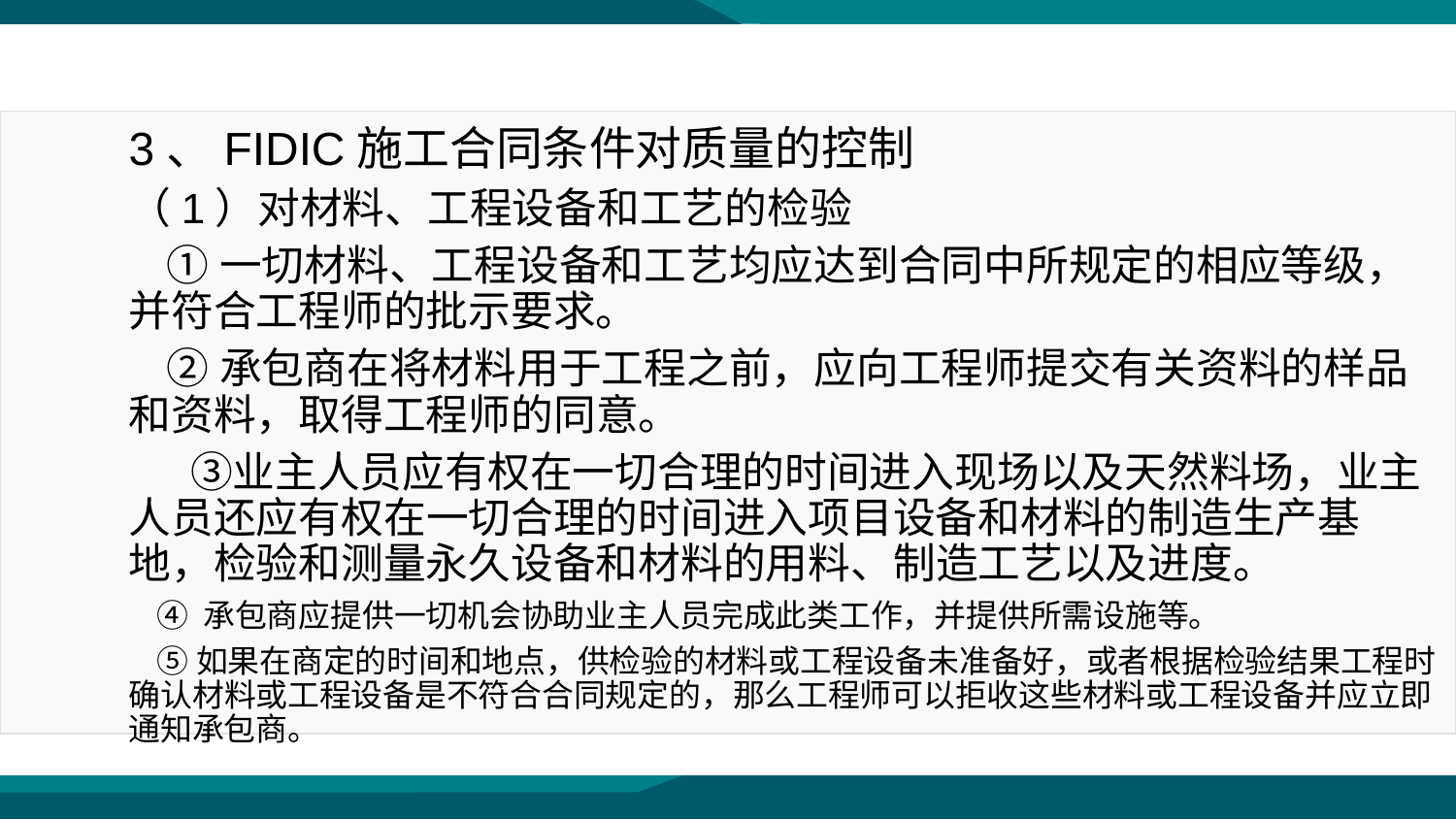

3、FIDIC施工合同条件对质量的控制
（1）对材料、工程设备和工艺的检验
    ①一切材料、工程设备和工艺均应达到合同中所规定的相应等级，并符合工程师的批示要求。
    ②承包商在将材料用于工程之前，应向工程师提交有关资料的样品和资料，取得工程师的同意。
　  ③业主人员应有权在一切合理的时间进入现场以及天然料场，业主人员还应有权在一切合理的时间进入项目设备和材料的制造生产基地，检验和测量永久设备和材料的用料、制造工艺以及进度。
    ④ 承包商应提供一切机会协助业主人员完成此类工作，并提供所需设施等。
    ⑤如果在商定的时间和地点，供检验的材料或工程设备未准备好，或者根据检验结果工程时确认材料或工程设备是不符合合同规定的，那么工程师可以拒收这些材料或工程设备并应立即通知承包商。